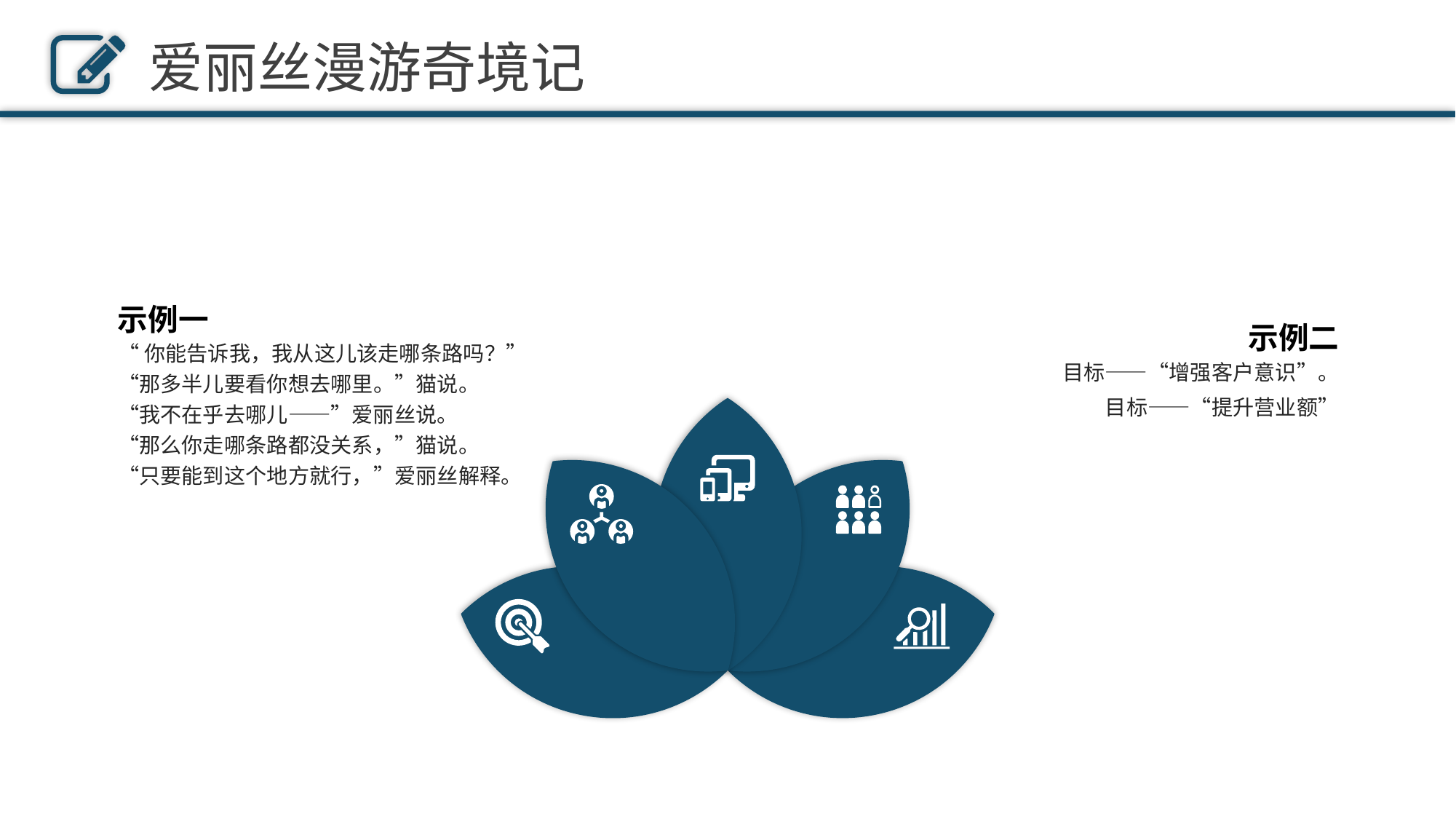

爱丽丝漫游奇境记

示例一
“你能告诉我，我从这儿该走哪条路吗？”
“那多半儿要看你想去哪里。”猫说。
“我不在乎去哪儿——”爱丽丝说。
“那么你走哪条路都没关系，”猫说。
“只要能到这个地方就行，”爱丽丝解释。
示例二
目标——“增强客户意识”。
目标——“提升营业额”